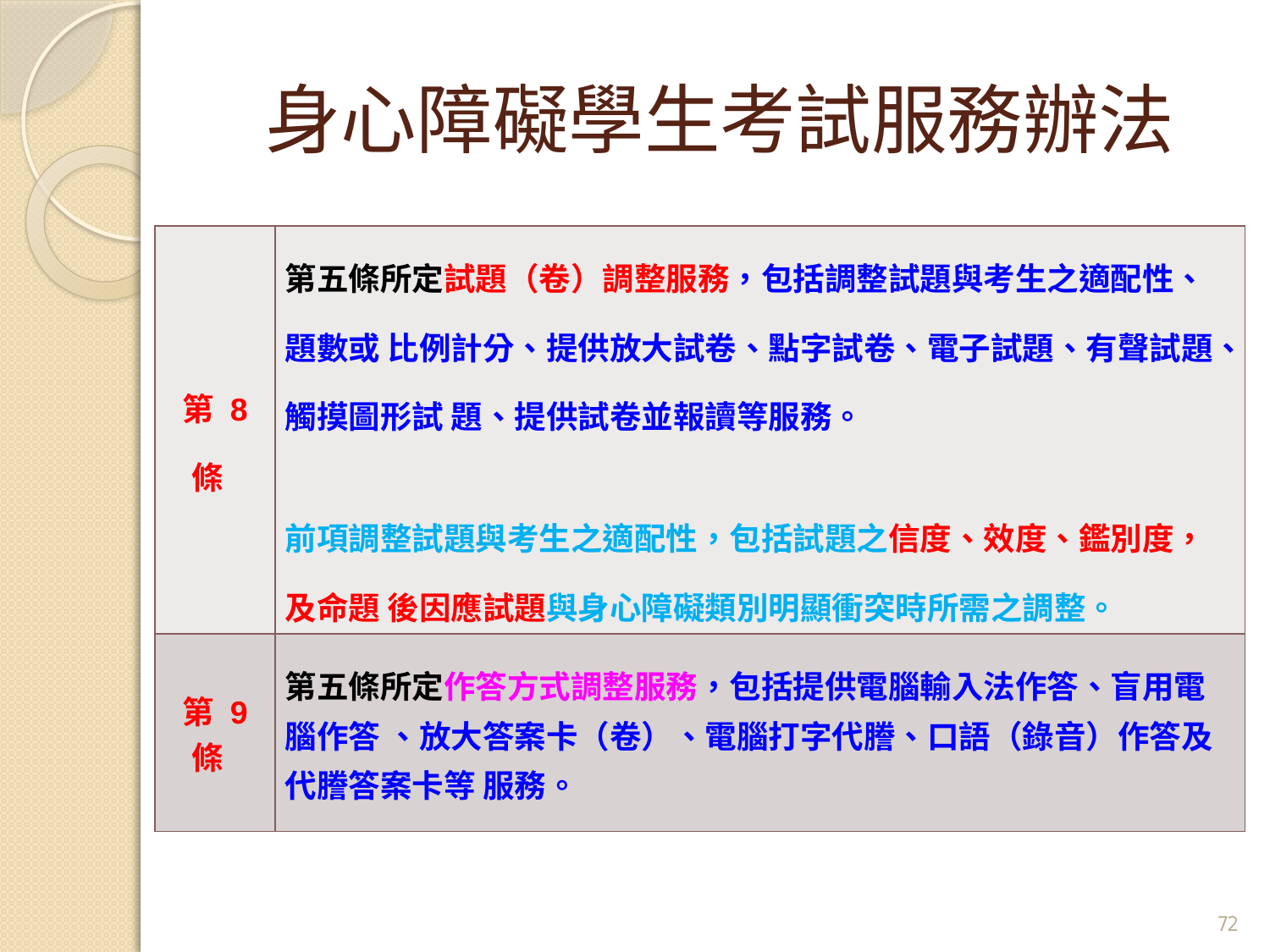

# 身心障礙學生考試服務辦法
| 第 8 條 | 第五條所定試題（卷）調整服務，包括調整試題與考生之適配性、題數或 比例計分、提供放大試卷、點字試卷、電子試題、有聲試題、觸摸圖形試 題、提供試卷並報讀等服務。 前項調整試題與考生之適配性，包括試題之信度、效度、鑑別度，及命題 後因應試題與身心障礙類別明顯衝突時所需之調整。 |
| --- | --- |
| 第 9 條 | 第五條所定作答方式調整服務，包括提供電腦輸入法作答、盲用電腦作答 、放大答案卡（卷）、電腦打字代謄、口語（錄音）作答及代謄答案卡等 服務。 |
72